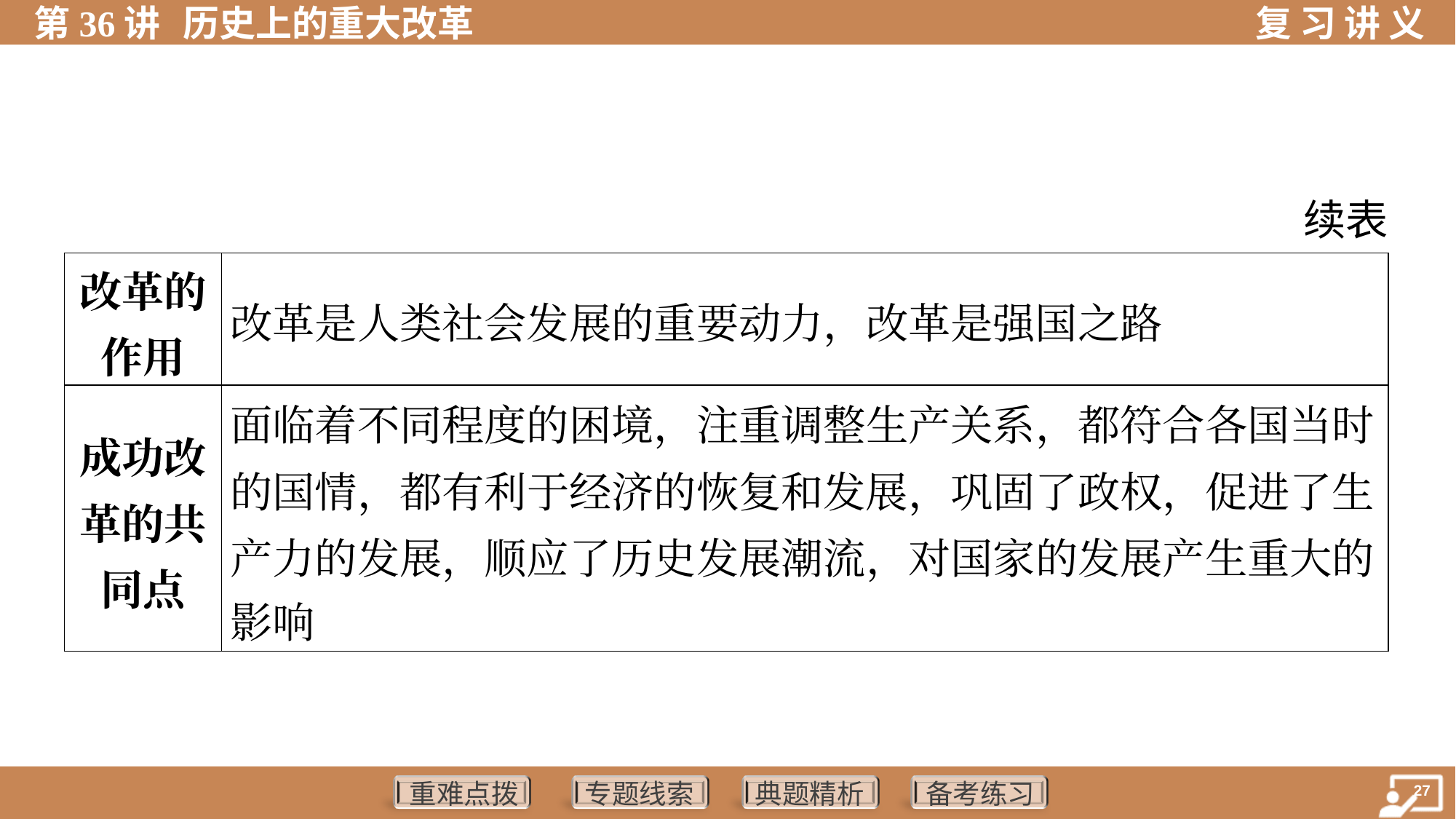

续表
| 改革的 作用 | 改革是人类社会发展的重要动力，改革是强国之路 |
| --- | --- |
| 成功改 革的共 同点 | 面临着不同程度的困境，注重调整生产关系，都符合各国当时 的国情，都有利于经济的恢复和发展，巩固了政权，促进了生 产力的发展，顺应了历史发展潮流，对国家的发展产生重大的 影响 |